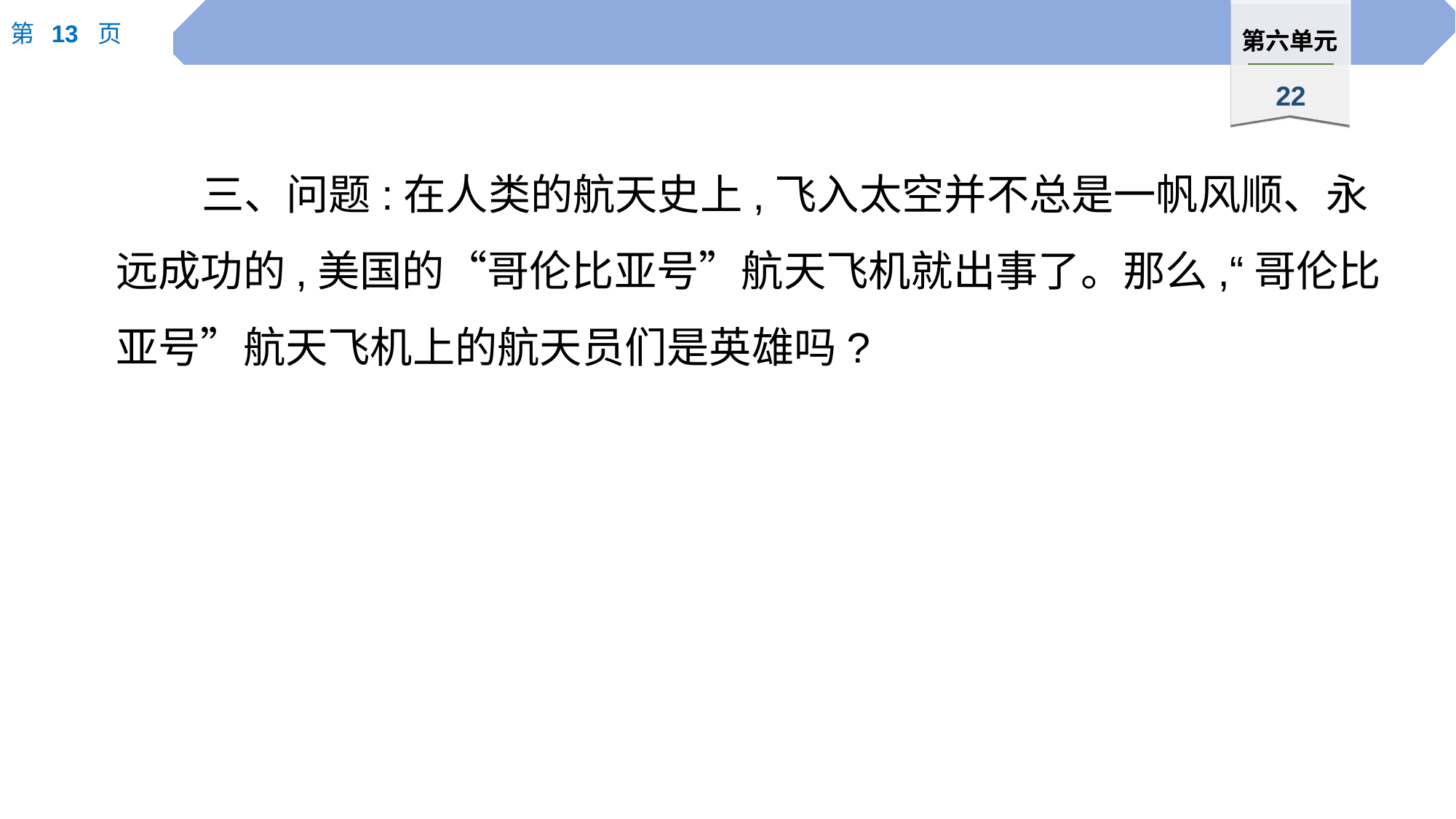

三、问题:在人类的航天史上,飞入太空并不总是一帆风顺、永远成功的,美国的“哥伦比亚号”航天飞机就出事了。那么,“哥伦比亚号”航天飞机上的航天员们是英雄吗?